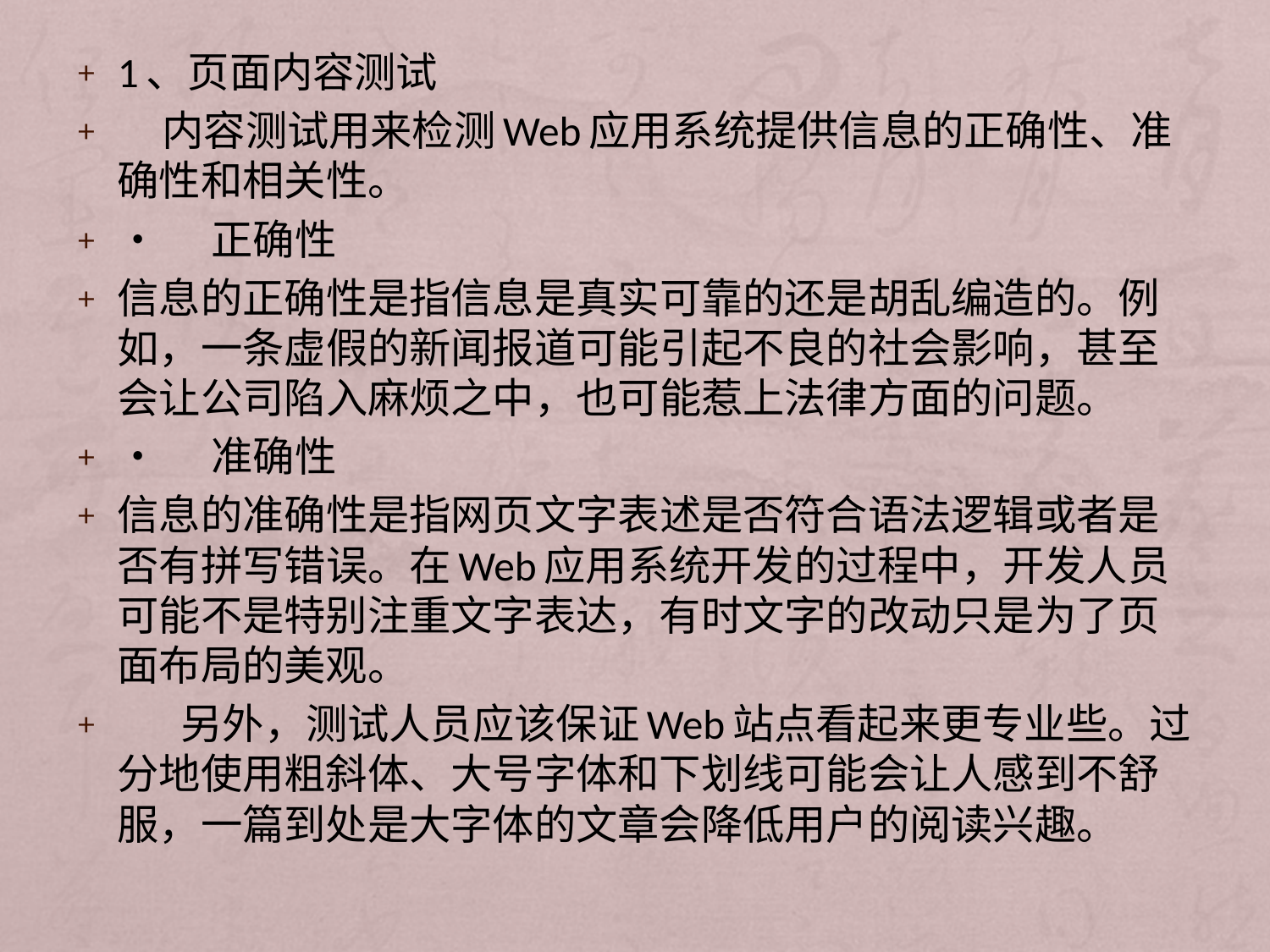

1、页面内容测试
    内容测试用来检测Web应用系统提供信息的正确性、准确性和相关性。
•	正确性
信息的正确性是指信息是真实可靠的还是胡乱编造的。例如，一条虚假的新闻报道可能引起不良的社会影响，甚至会让公司陷入麻烦之中，也可能惹上法律方面的问题。
•	准确性
信息的准确性是指网页文字表述是否符合语法逻辑或者是否有拼写错误。在Web应用系统开发的过程中，开发人员可能不是特别注重文字表达，有时文字的改动只是为了页面布局的美观。
      另外，测试人员应该保证Web站点看起来更专业些。过分地使用粗斜体、大号字体和下划线可能会让人感到不舒服，一篇到处是大字体的文章会降低用户的阅读兴趣。